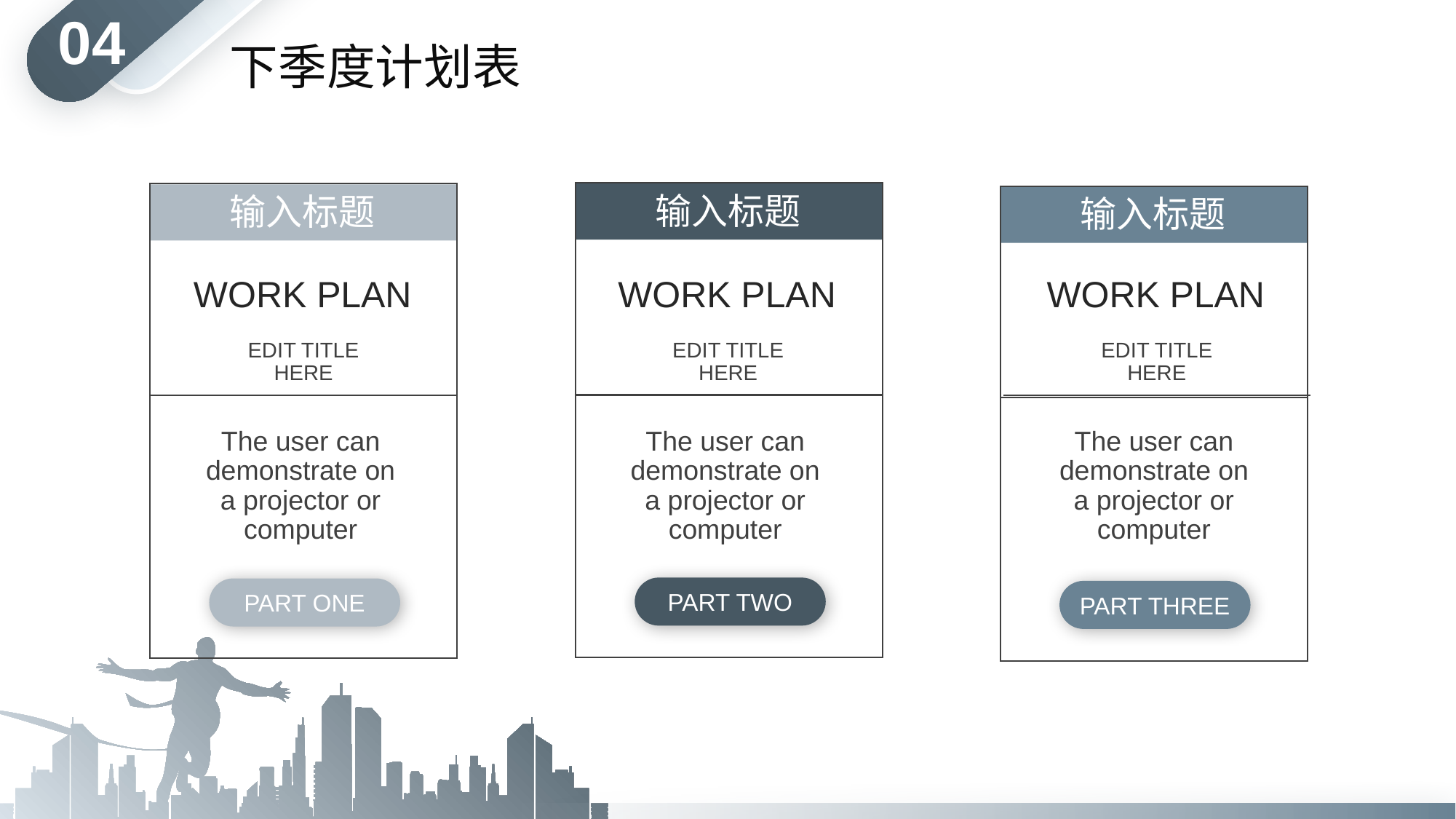

# 04
下季度计划表

输入标题
输入标题
输入标题
WORK PLAN
EDIT TITLE HERE
The user can demonstrate on a projector or computer
WORK PLAN
EDIT TITLE HERE
The user can demonstrate on a projector or computer
WORK PLAN
EDIT TITLE HERE
The user can demonstrate on a projector or computer
PART TWO
PART ONE
PART THREE